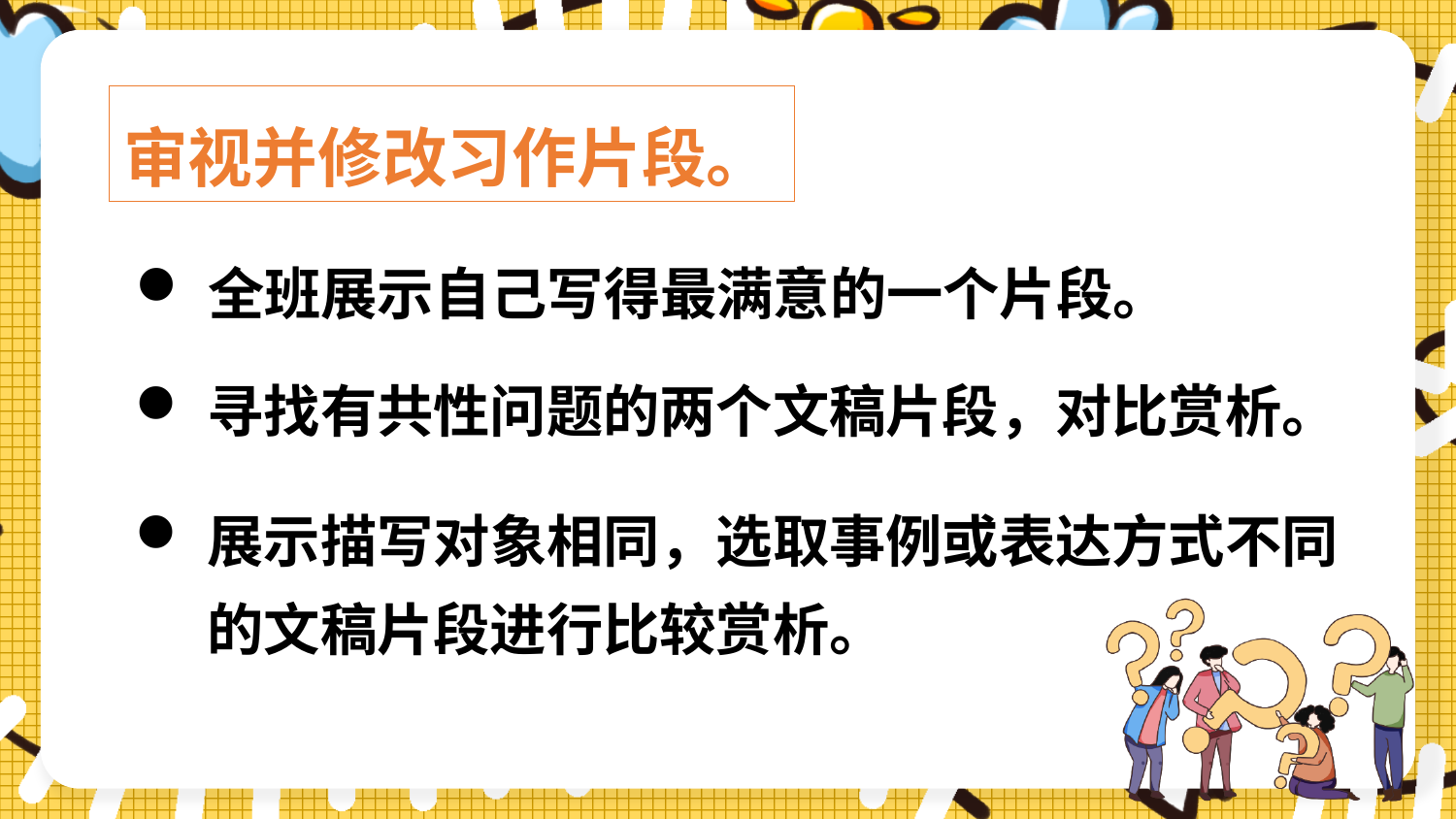

审视并修改习作片段。
全班展示自己写得最满意的一个片段。
寻找有共性问题的两个文稿片段，对比赏析。
展示描写对象相同，选取事例或表达方式不同的文稿片段进行比较赏析。